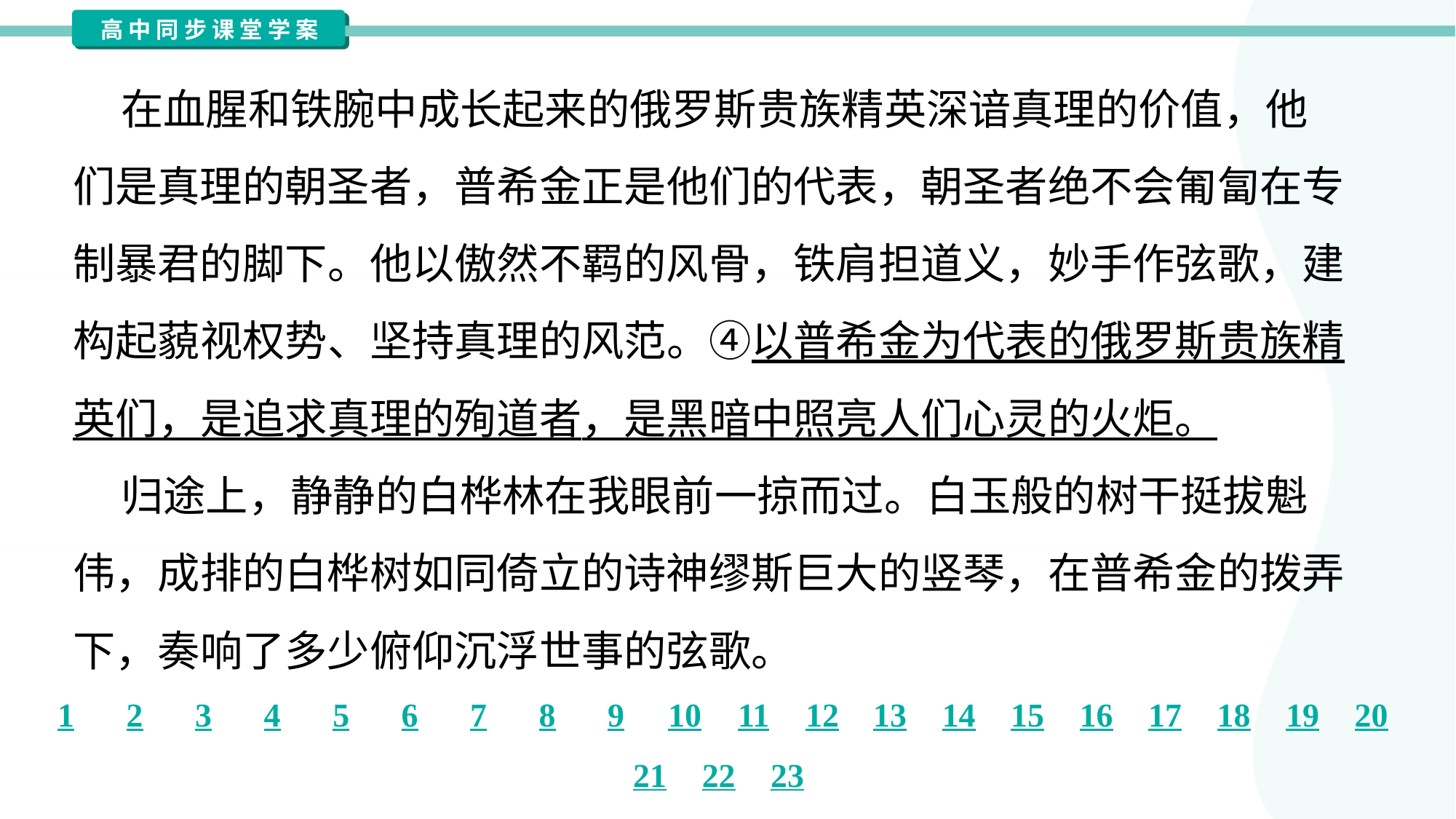

在血腥和铁腕中成长起来的俄罗斯贵族精英深谙真理的价值，他
们是真理的朝圣者，普希金正是他们的代表，朝圣者绝不会匍匐在专
制暴君的脚下。他以傲然不羁的风骨，铁肩担道义，妙手作弦歌，建
构起藐视权势、坚持真理的风范。④以普希金为代表的俄罗斯贵族精
英们，是追求真理的殉道者，是黑暗中照亮人们心灵的火炬。
    归途上，静静的白桦林在我眼前一掠而过。白玉般的树干挺拔魁
伟，成排的白桦树如同倚立的诗神缪斯巨大的竖琴，在普希金的拨弄
下，奏响了多少俯仰沉浮世事的弦歌。